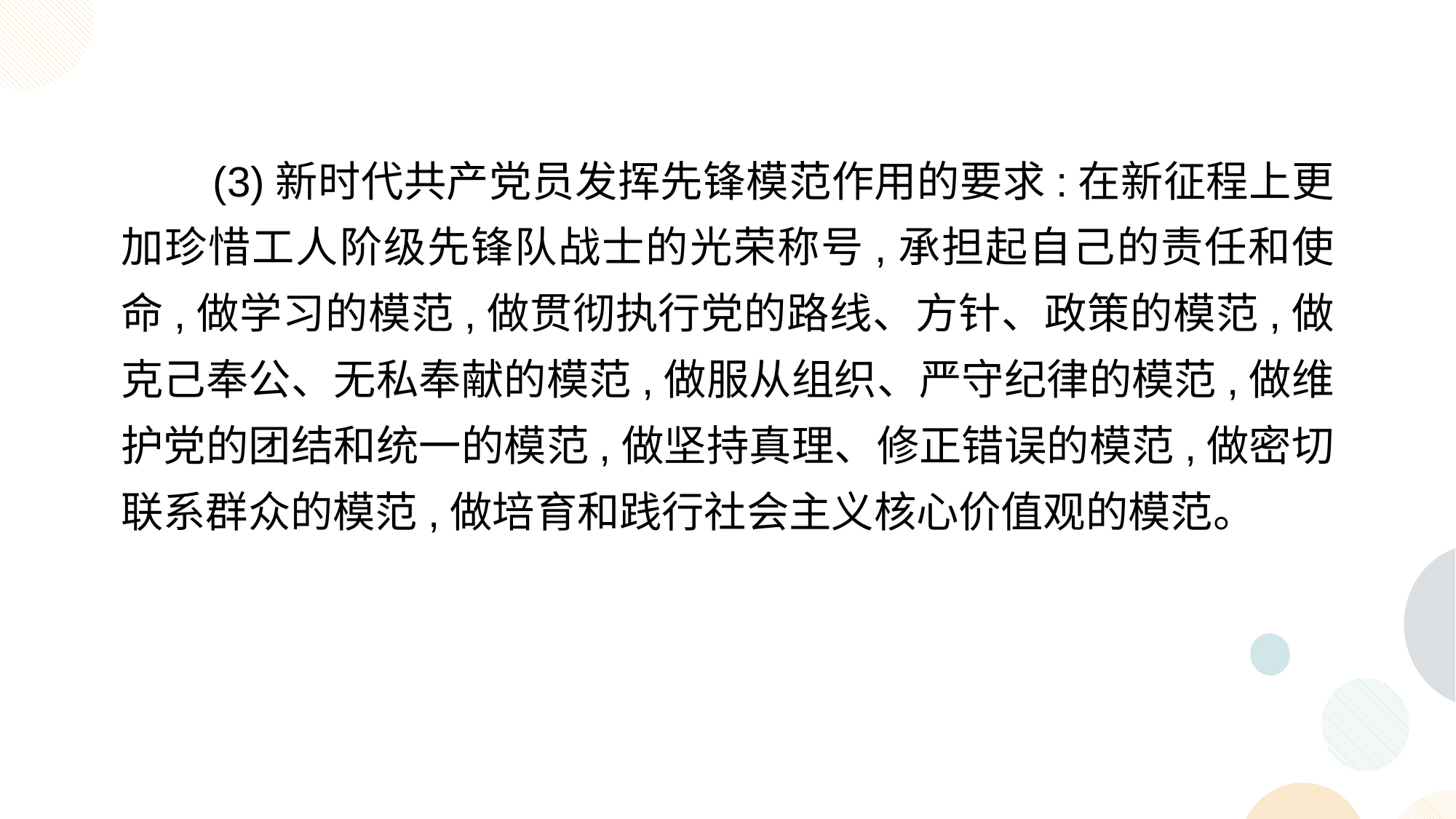

(3)新时代共产党员发挥先锋模范作用的要求:在新征程上更加珍惜工人阶级先锋队战士的光荣称号,承担起自己的责任和使命,做学习的模范,做贯彻执行党的路线、方针、政策的模范,做克己奉公、无私奉献的模范,做服从组织、严守纪律的模范,做维护党的团结和统一的模范,做坚持真理、修正错误的模范,做密切联系群众的模范,做培育和践行社会主义核心价值观的模范。